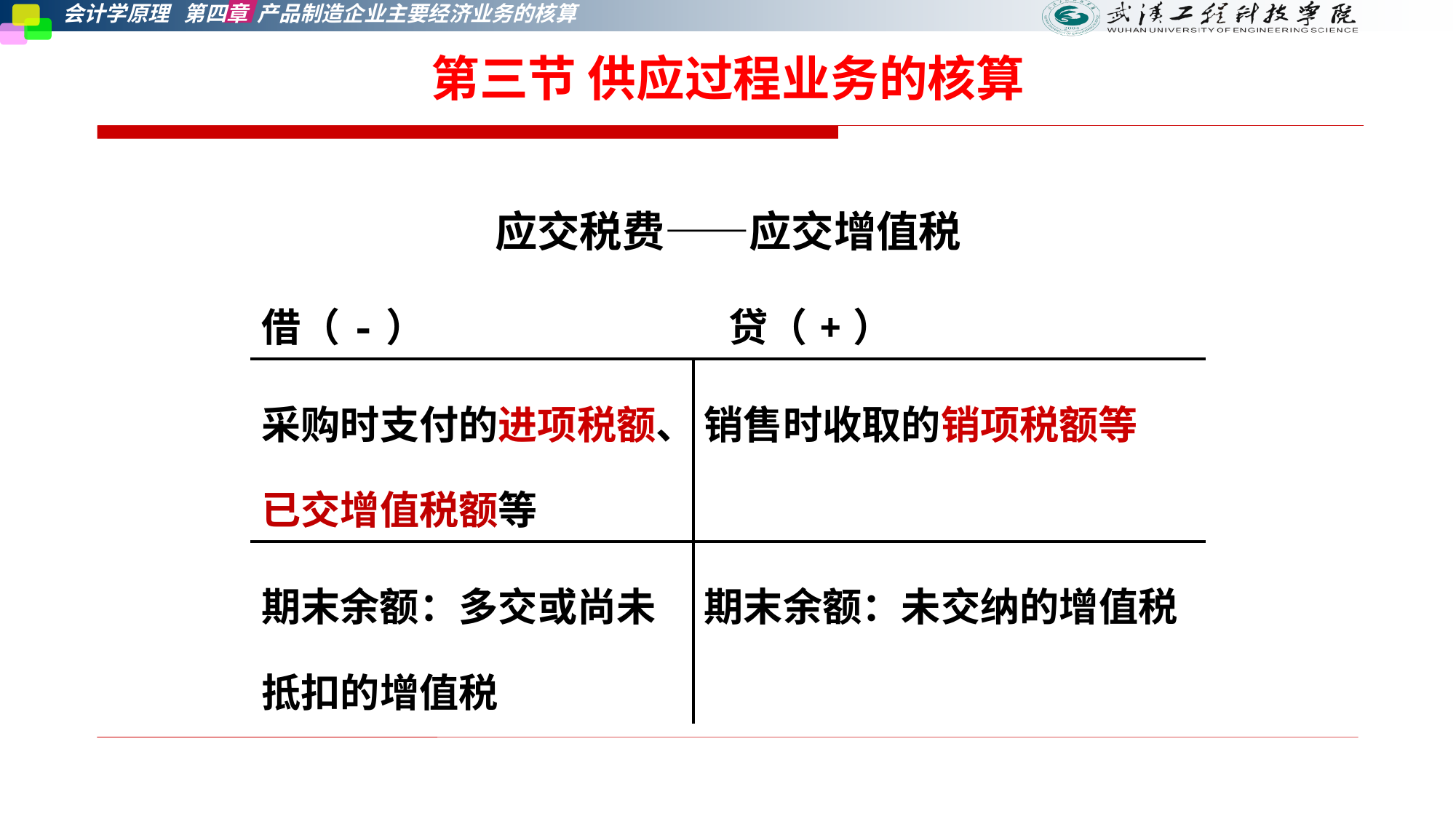

第三节 供应过程业务的核算
| 应交税费——应交增值税 借（-） 贷（+） |  |
| --- | --- |
| 采购时支付的进项税额、已交增值税额等 | 销售时收取的销项税额等 |
| 期末余额：多交或尚未抵扣的增值税 | 期末余额：未交纳的增值税 |